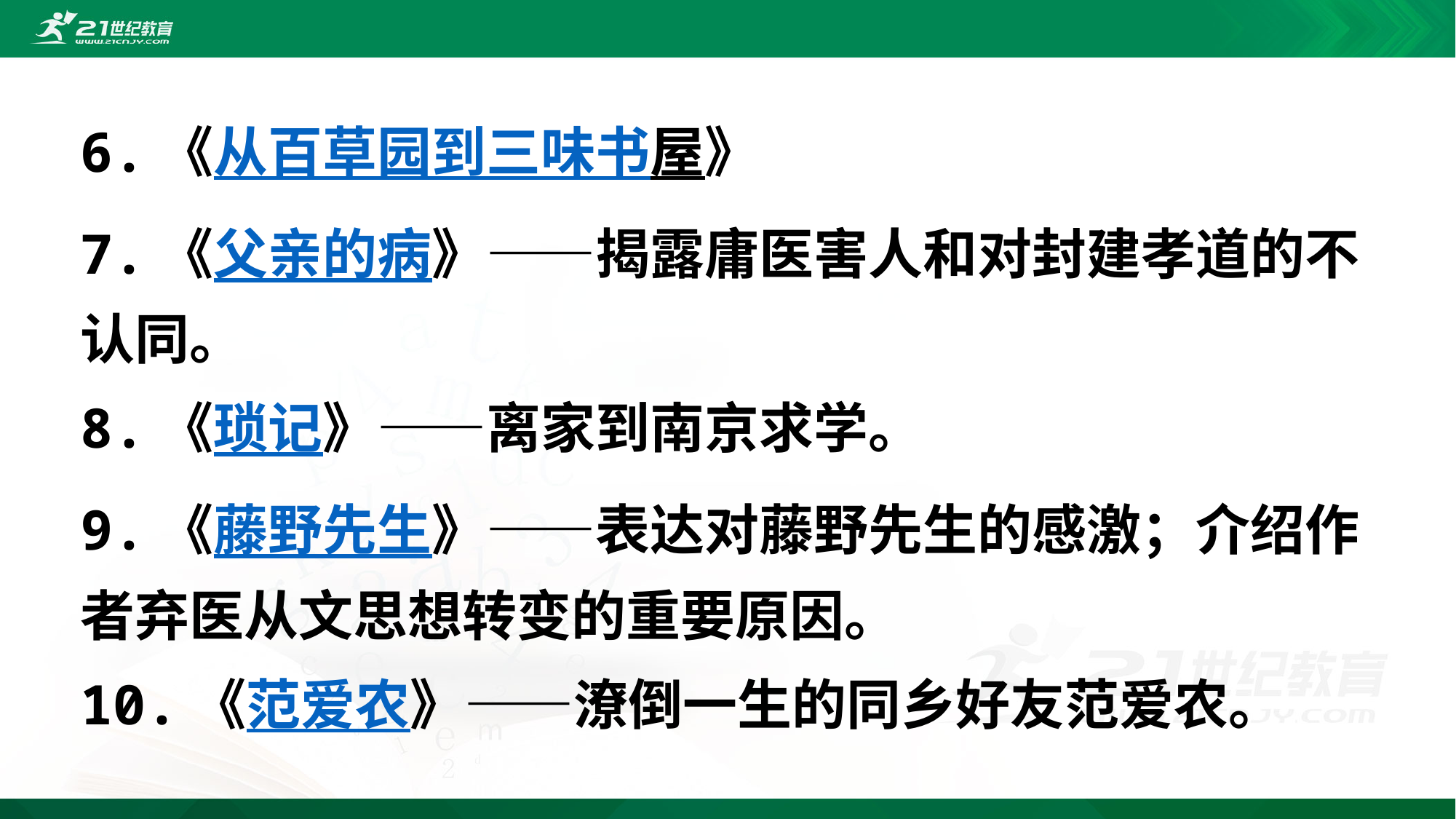

6.《从百草园到三味书屋》
7.《父亲的病》——揭露庸医害人和对封建孝道的不认同。
8.《琐记》——离家到南京求学。
9.《藤野先生》——表达对藤野先生的感激；介绍作者弃医从文思想转变的重要原因。
10.《范爱农》——潦倒一生的同乡好友范爱农。